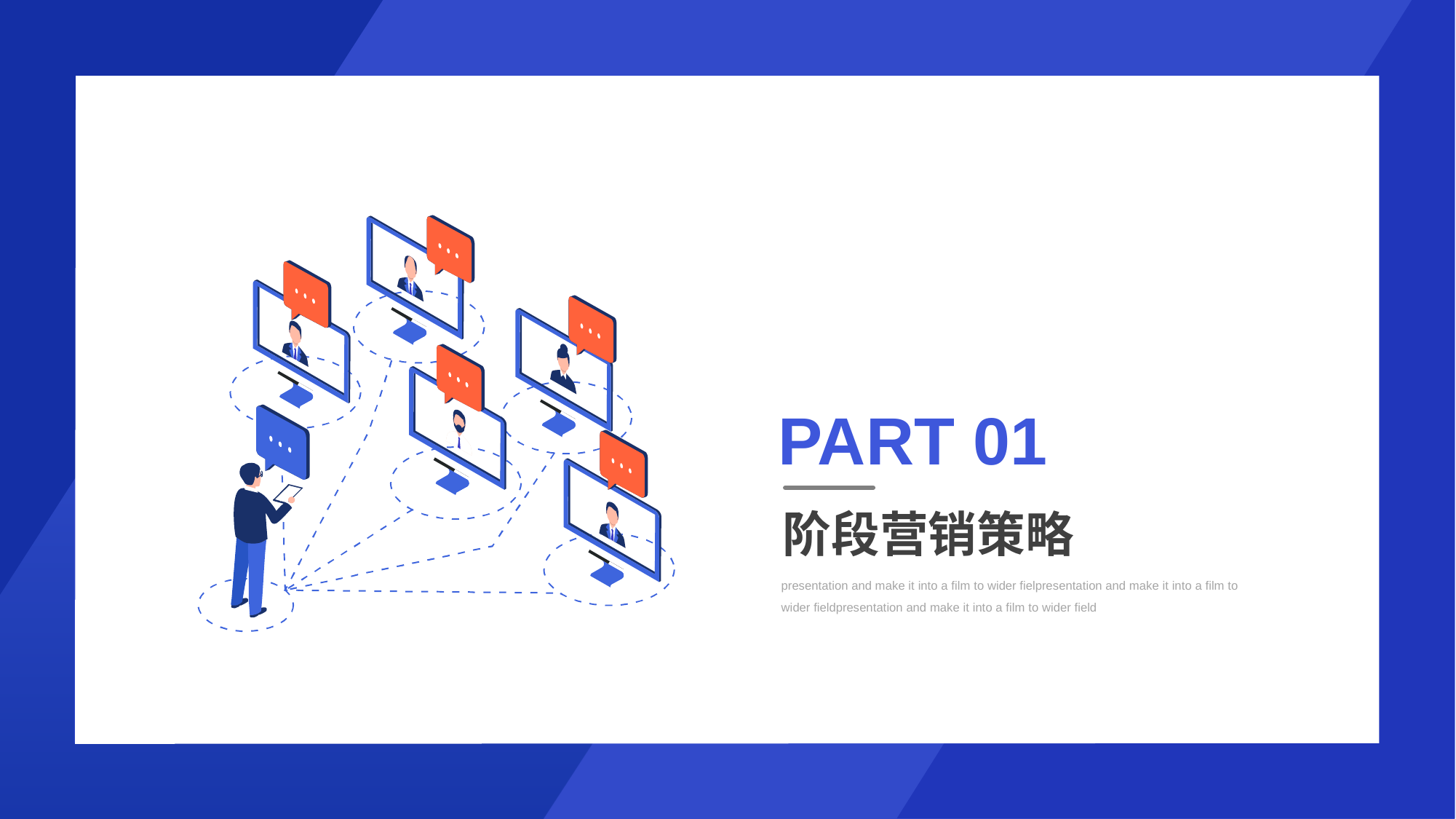

PART 01
阶段营销策略
presentation and make it into a film to wider fielpresentation and make it into a film to wider fieldpresentation and make it into a film to wider field